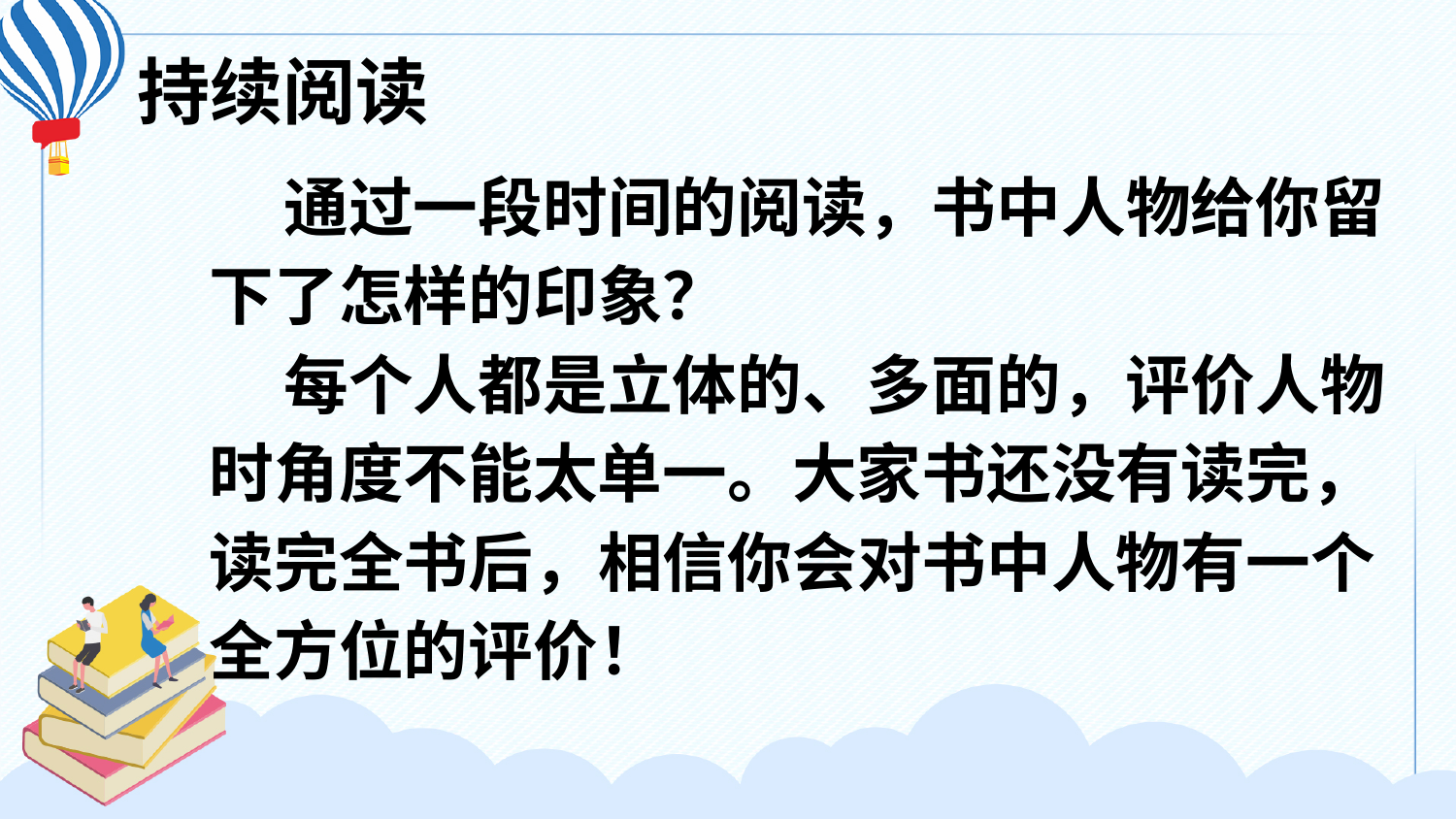

持续阅读
    通过一段时间的阅读，书中人物给你留下了怎样的印象？
    每个人都是立体的、多面的，评价人物时角度不能太单一。大家书还没有读完，读完全书后，相信你会对书中人物有一个全方位的评价！